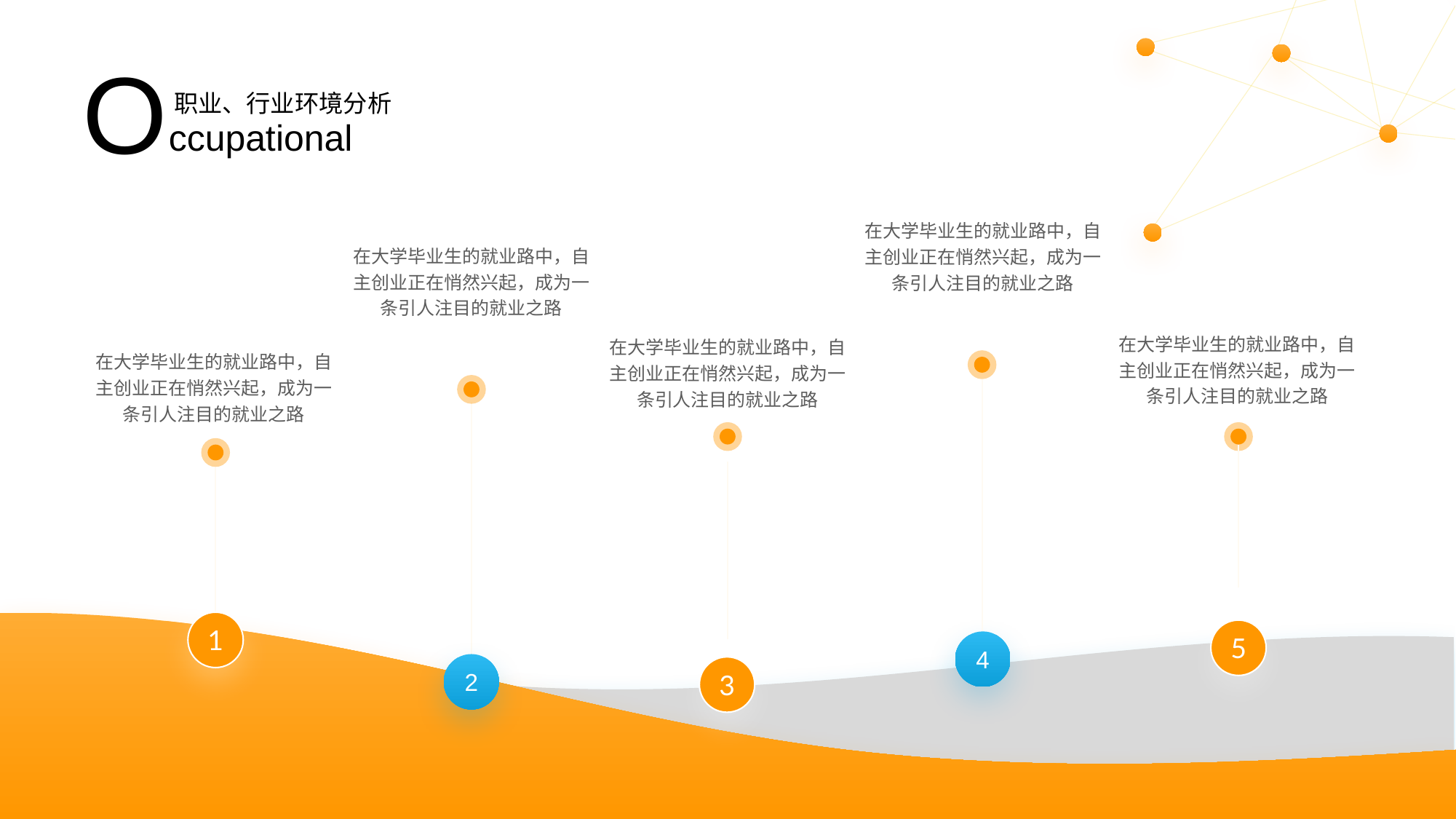

O
职业、行业环境分析
ccupational
在大学毕业生的就业路中，自主创业正在悄然兴起，成为一条引人注目的就业之路
在大学毕业生的就业路中，自主创业正在悄然兴起，成为一条引人注目的就业之路
在大学毕业生的就业路中，自主创业正在悄然兴起，成为一条引人注目的就业之路
在大学毕业生的就业路中，自主创业正在悄然兴起，成为一条引人注目的就业之路
在大学毕业生的就业路中，自主创业正在悄然兴起，成为一条引人注目的就业之路

1

5
4

2
3